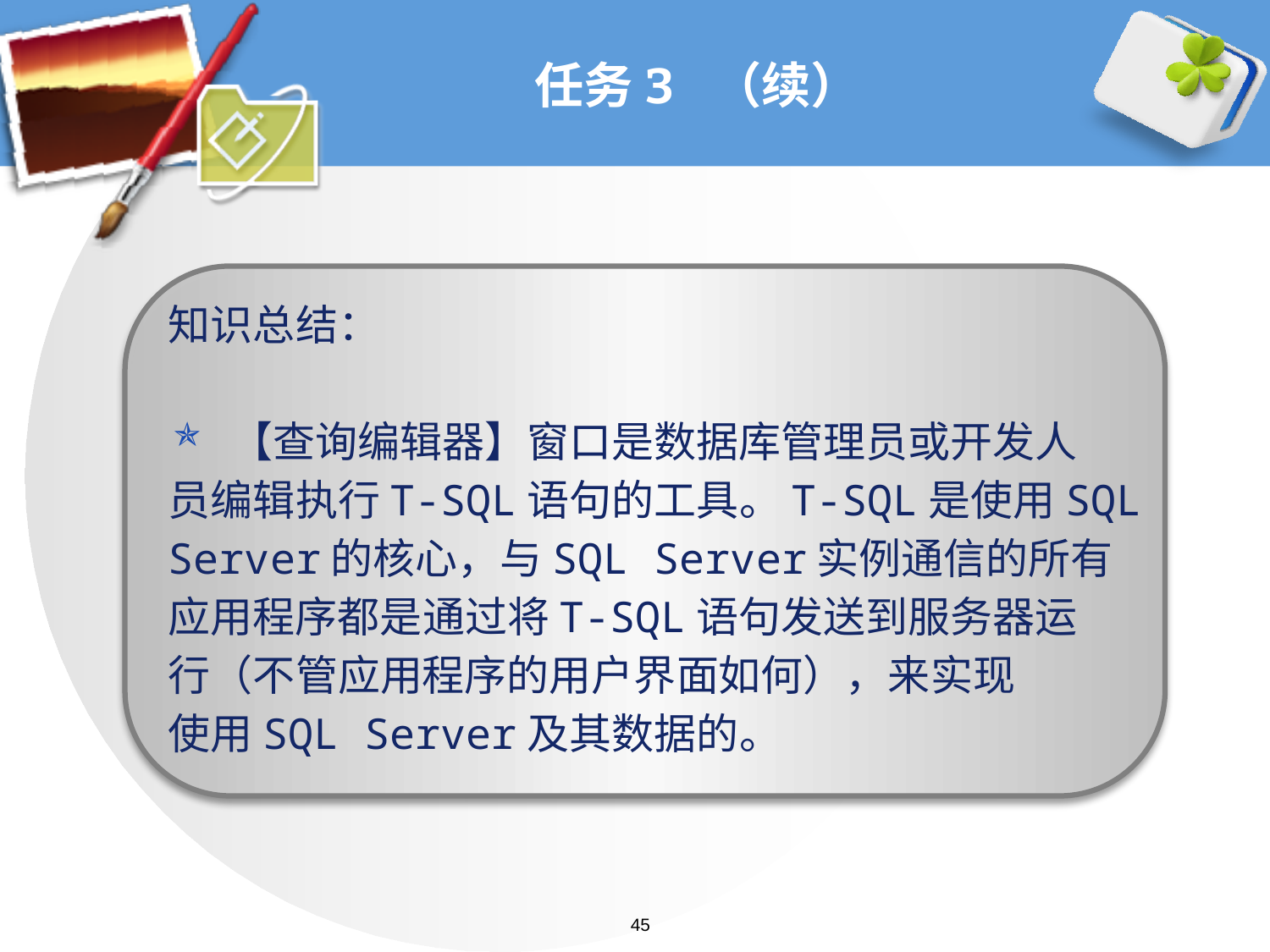

知识总结：

【查询编辑器】窗口是数据库管理员或开发人
员编辑执行T-SQL语句的工具。T-SQL是使用SQL
Server的核心，与SQL Server实例通信的所有
应用程序都是通过将T-SQL语句发送到服务器运
行（不管应用程序的用户界面如何），来实现
使用SQL Server及其数据的。
# 任务3   （续）
45